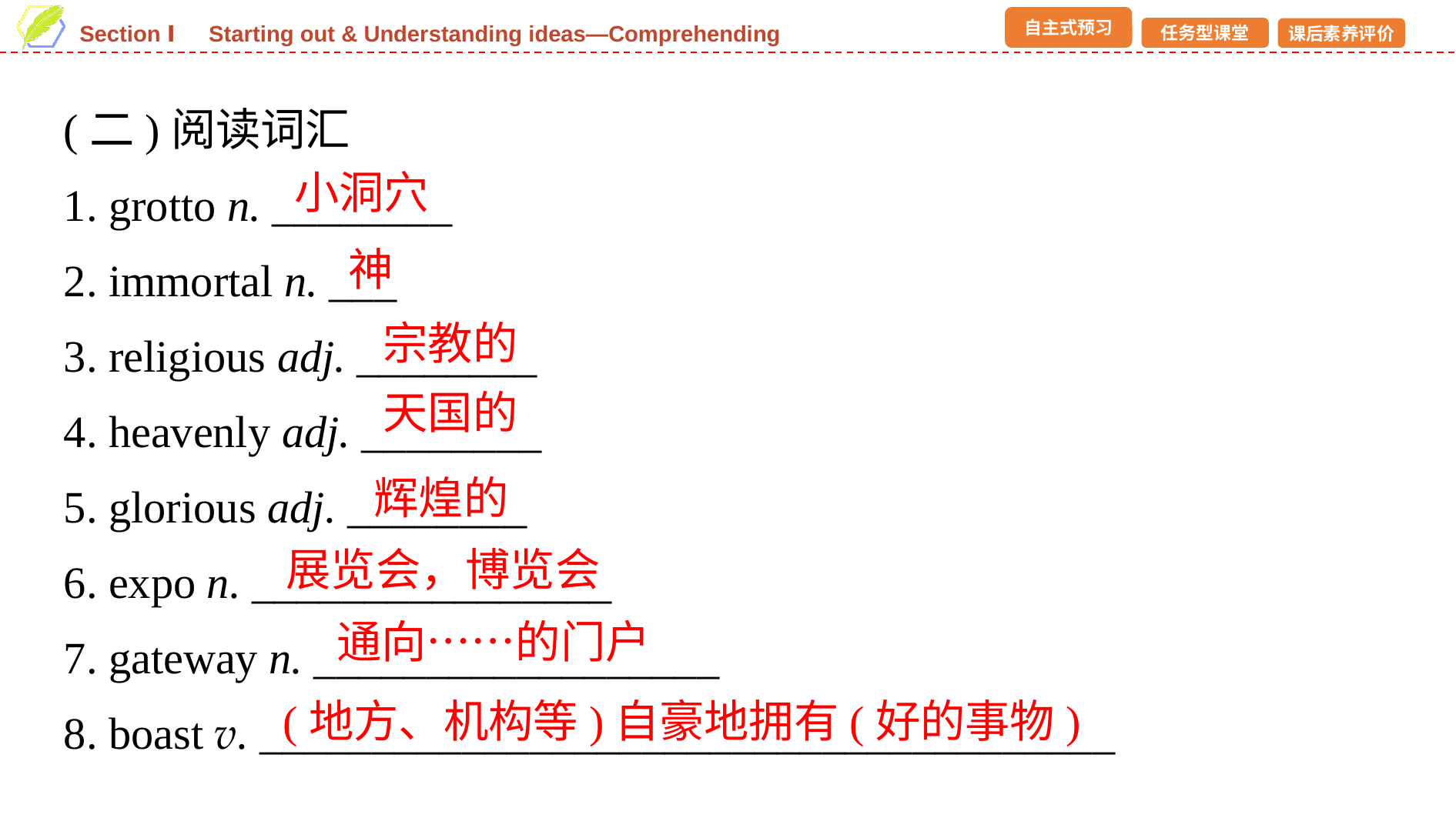

(二)阅读词汇
1. grotto n. ________
2. immortal n. ___
3. religious adj. ________
4. heavenly adj. ________
5. glorious adj. ________
6. expo n. ________________
7. gateway n. __________________
8. boast v. ______________________________________
小洞穴
神
宗教的
天国的
辉煌的
展览会，博览会
通向……的门户
(地方、机构等)自豪地拥有(好的事物)